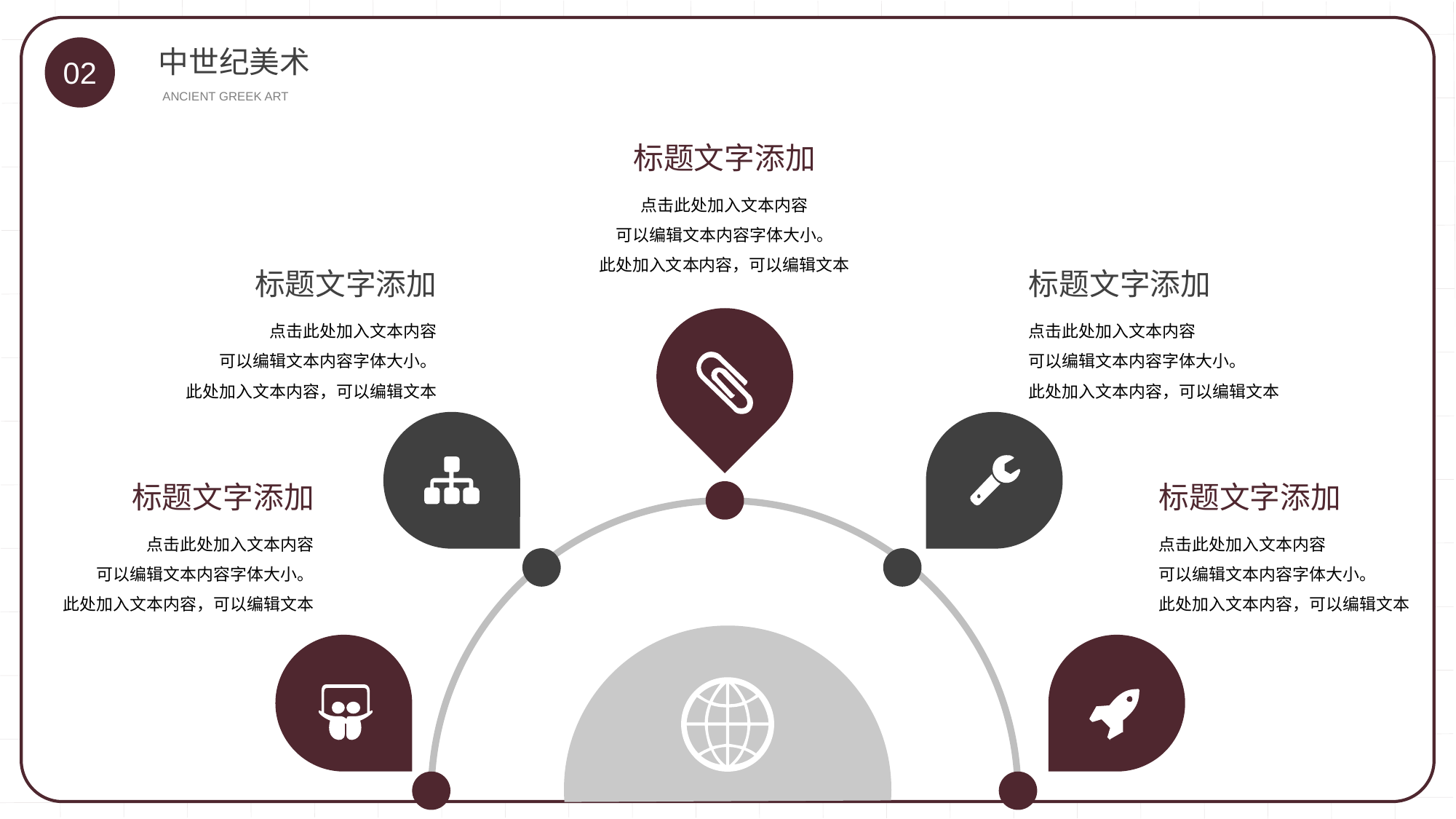

中世纪美术
02
ANCIENT GREEK ART
标题文字添加
点击此处加入文本内容
可以编辑文本内容字体大小。
此处加入文本内容，可以编辑文本
标题文字添加
标题文字添加
点击此处加入文本内容
可以编辑文本内容字体大小。
此处加入文本内容，可以编辑文本
点击此处加入文本内容
可以编辑文本内容字体大小。
此处加入文本内容，可以编辑文本

标题文字添加
标题文字添加

点击此处加入文本内容
可以编辑文本内容字体大小。
此处加入文本内容，可以编辑文本
点击此处加入文本内容
可以编辑文本内容字体大小。
此处加入文本内容，可以编辑文本